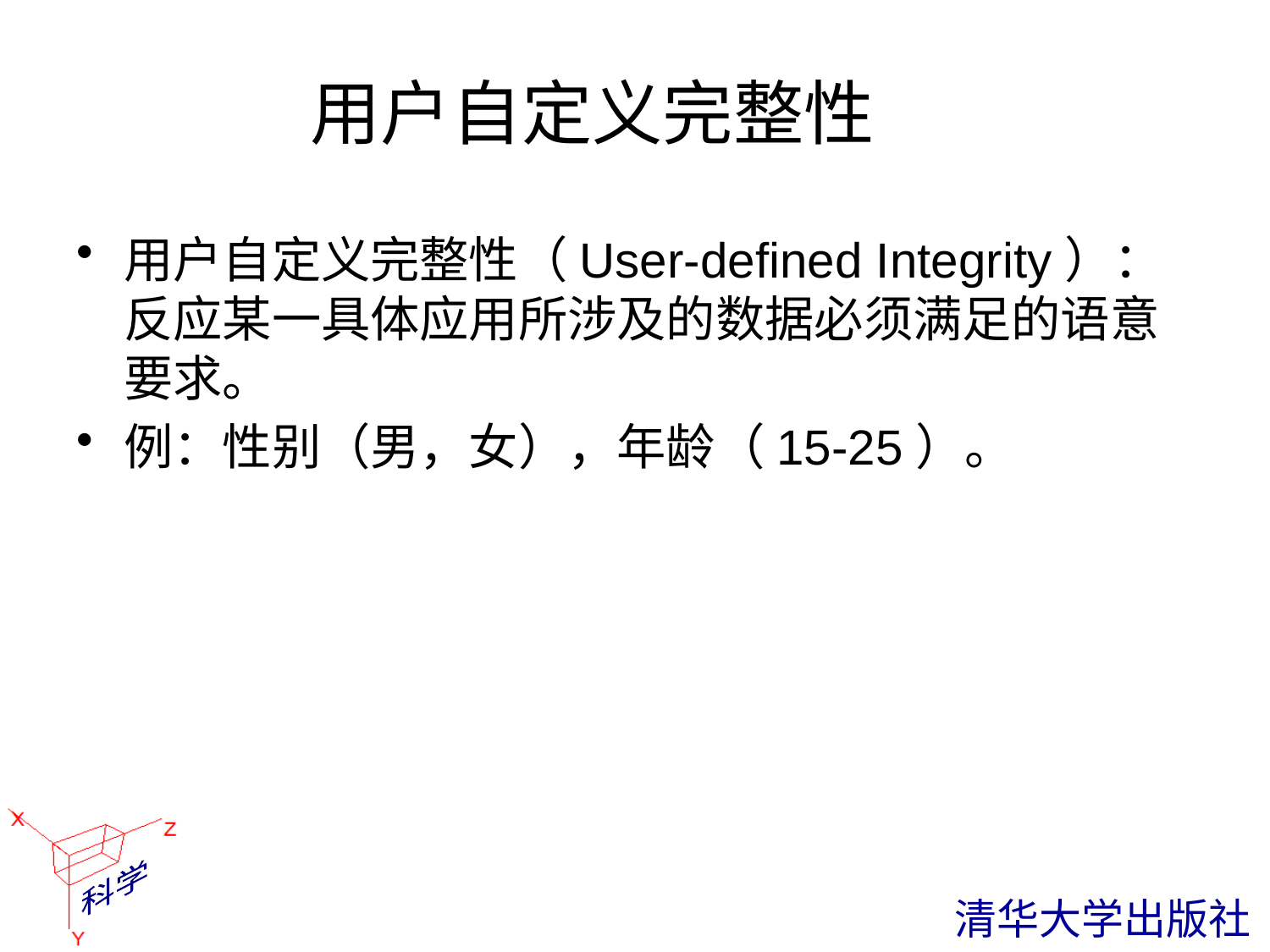

# 用户自定义完整性
用户自定义完整性（User-defined Integrity）：反应某一具体应用所涉及的数据必须满足的语意要求。
例：性别（男，女），年龄（15-25）。
      清华大学出版社